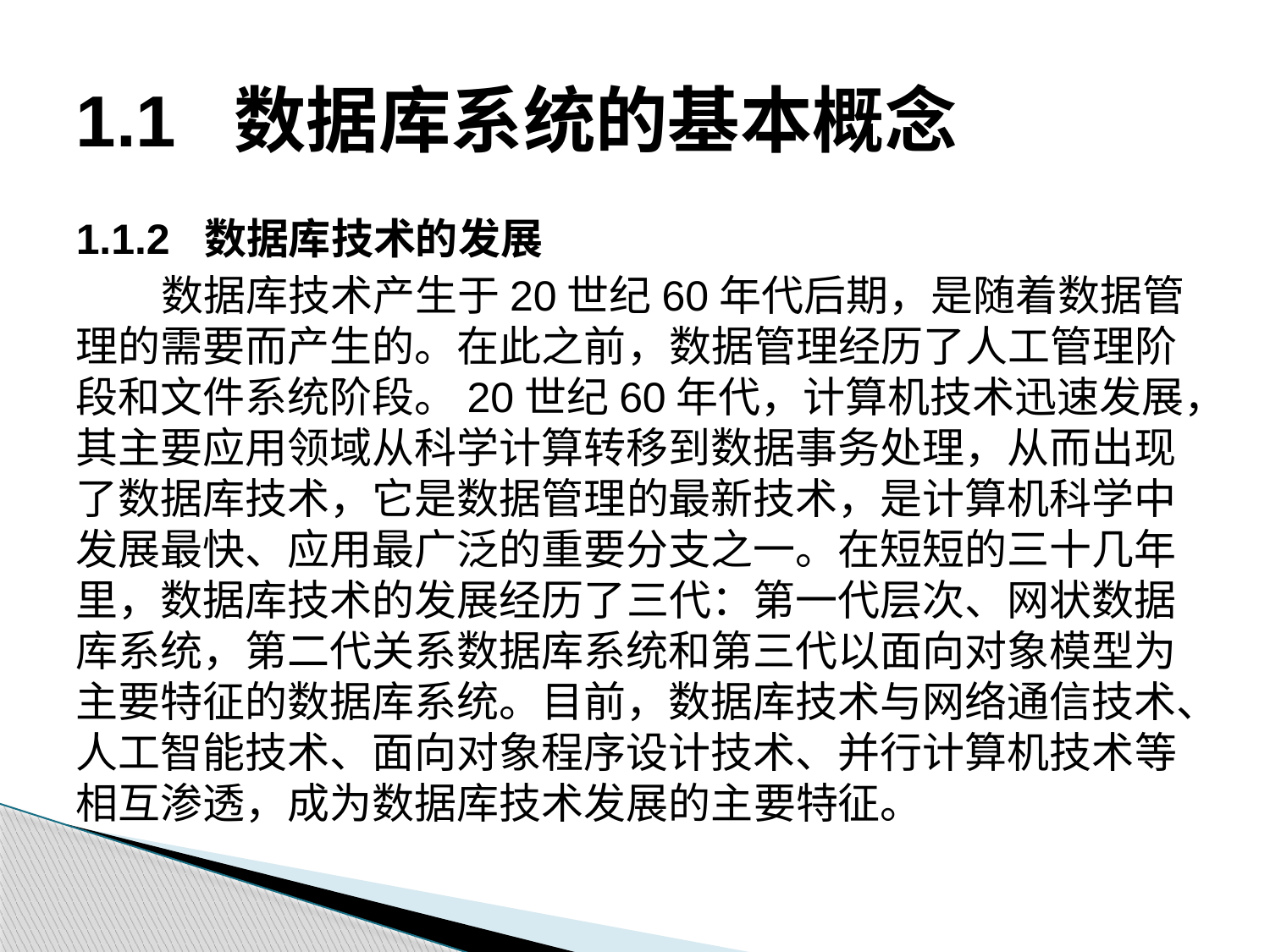

# 1.1  数据库系统的基本概念
1.1.2  数据库技术的发展
数据库技术产生于20世纪60年代后期，是随着数据管理的需要而产生的。在此之前，数据管理经历了人工管理阶段和文件系统阶段。20世纪60年代，计算机技术迅速发展，其主要应用领域从科学计算转移到数据事务处理，从而出现了数据库技术，它是数据管理的最新技术，是计算机科学中发展最快、应用最广泛的重要分支之一。在短短的三十几年里，数据库技术的发展经历了三代：第一代层次、网状数据库系统，第二代关系数据库系统和第三代以面向对象模型为主要特征的数据库系统。目前，数据库技术与网络通信技术、人工智能技术、面向对象程序设计技术、并行计算机技术等相互渗透，成为数据库技术发展的主要特征。